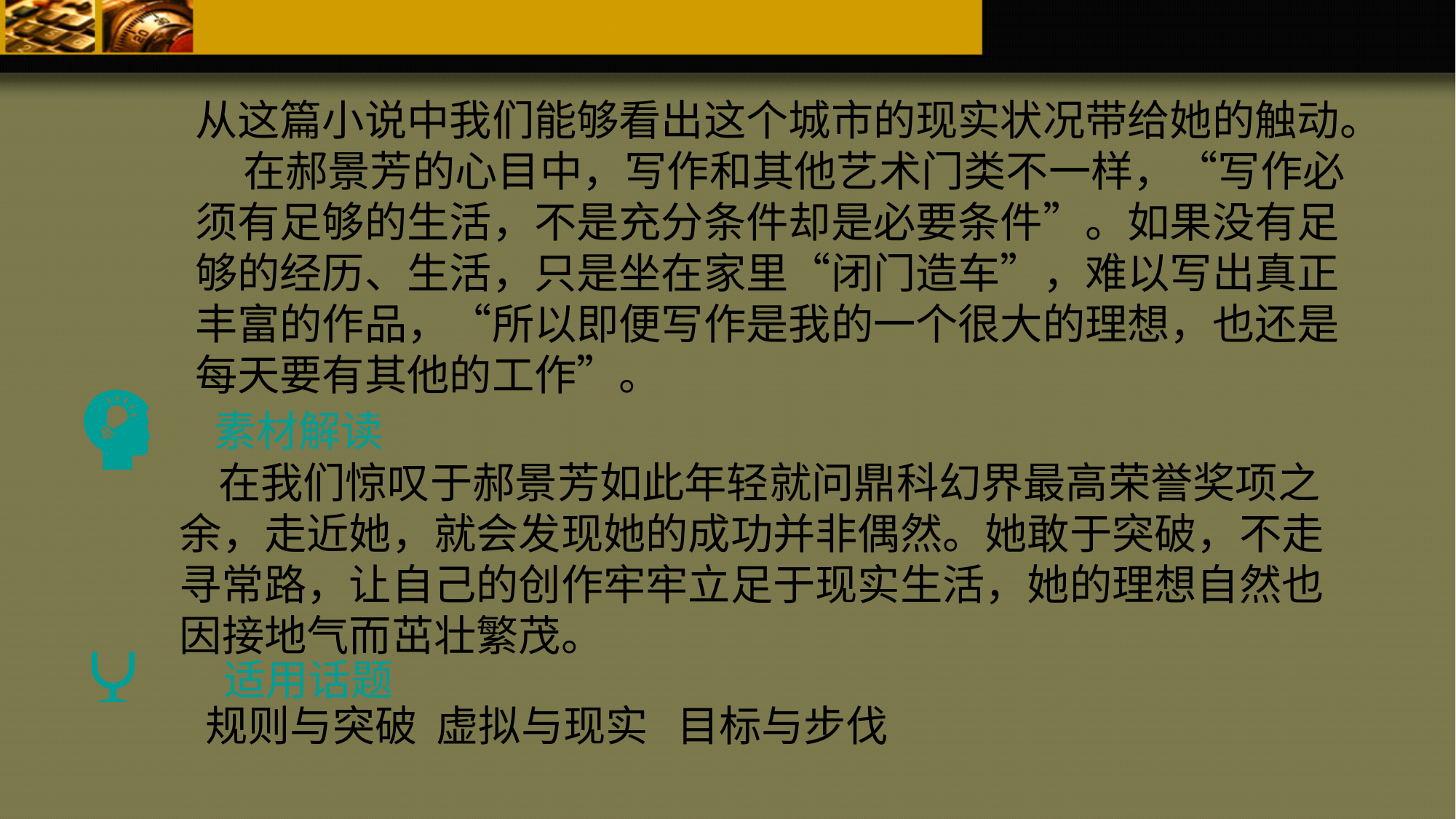

从这篇小说中我们能够看出这个城市的现实状况带给她的触动。
    在郝景芳的心目中，写作和其他艺术门类不一样，“写作必须有足够的生活，不是充分条件却是必要条件”。如果没有足够的经历、生活，只是坐在家里“闭门造车”，难以写出真正丰富的作品，“所以即便写作是我的一个很大的理想，也还是每天要有其他的工作”。

素材解读
   在我们惊叹于郝景芳如此年轻就问鼎科幻界最高荣誉奖项之余，走近她，就会发现她的成功并非偶然。她敢于突破，不走寻常路，让自己的创作牢牢立足于现实生活，她的理想自然也因接地气而茁壮繁茂。
适用话题

规则与突破  虚拟与现实   目标与步伐